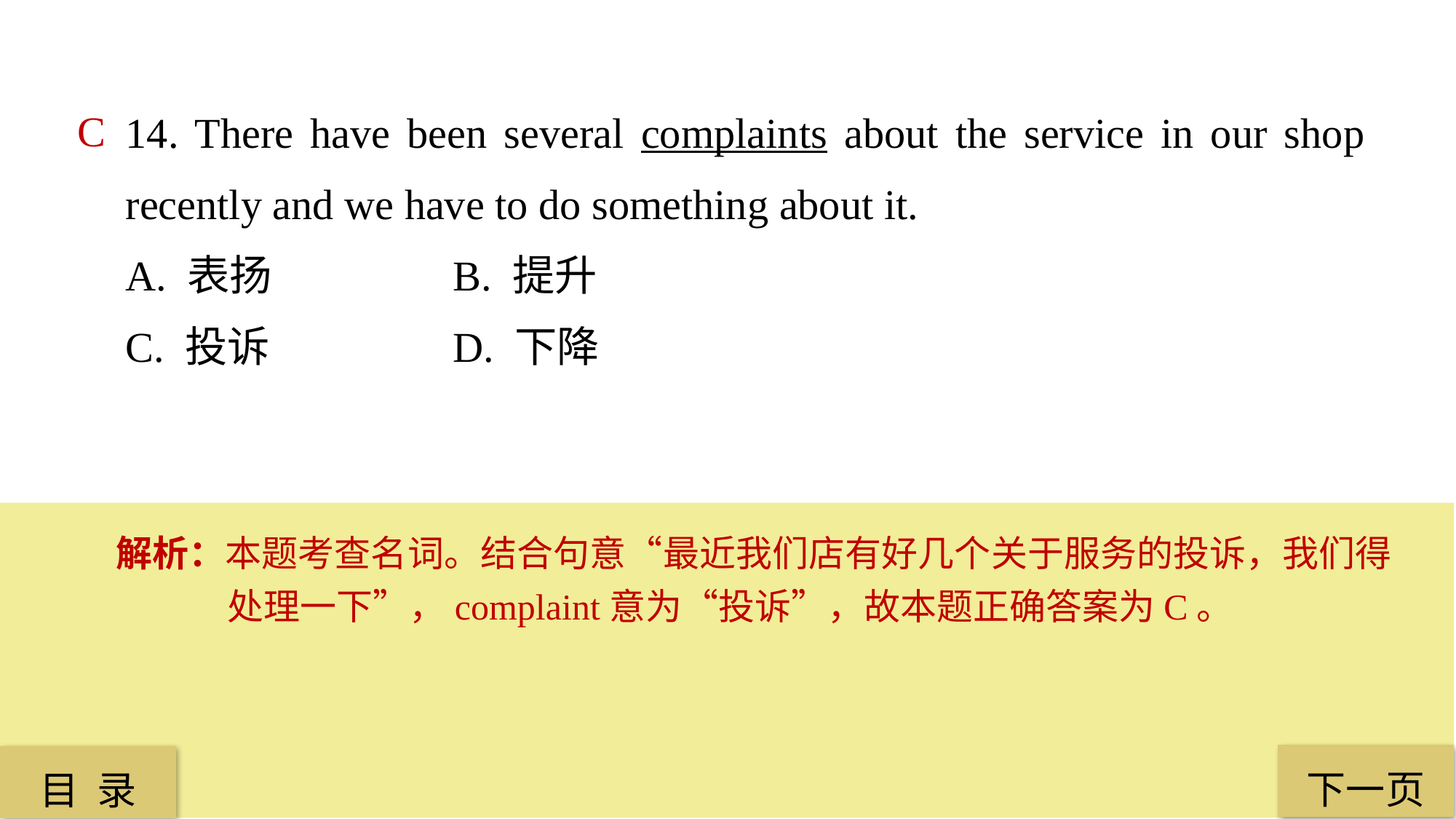

14. There have been several complaints about the service in our shop recently and we have to do something about it.
A. 表扬 		B. 提升
C. 投诉 		D. 下降
C
解析：本题考查名词。结合句意“最近我们店有好几个关于服务的投诉，我们得处理一下”，complaint意为“投诉”，故本题正确答案为C。